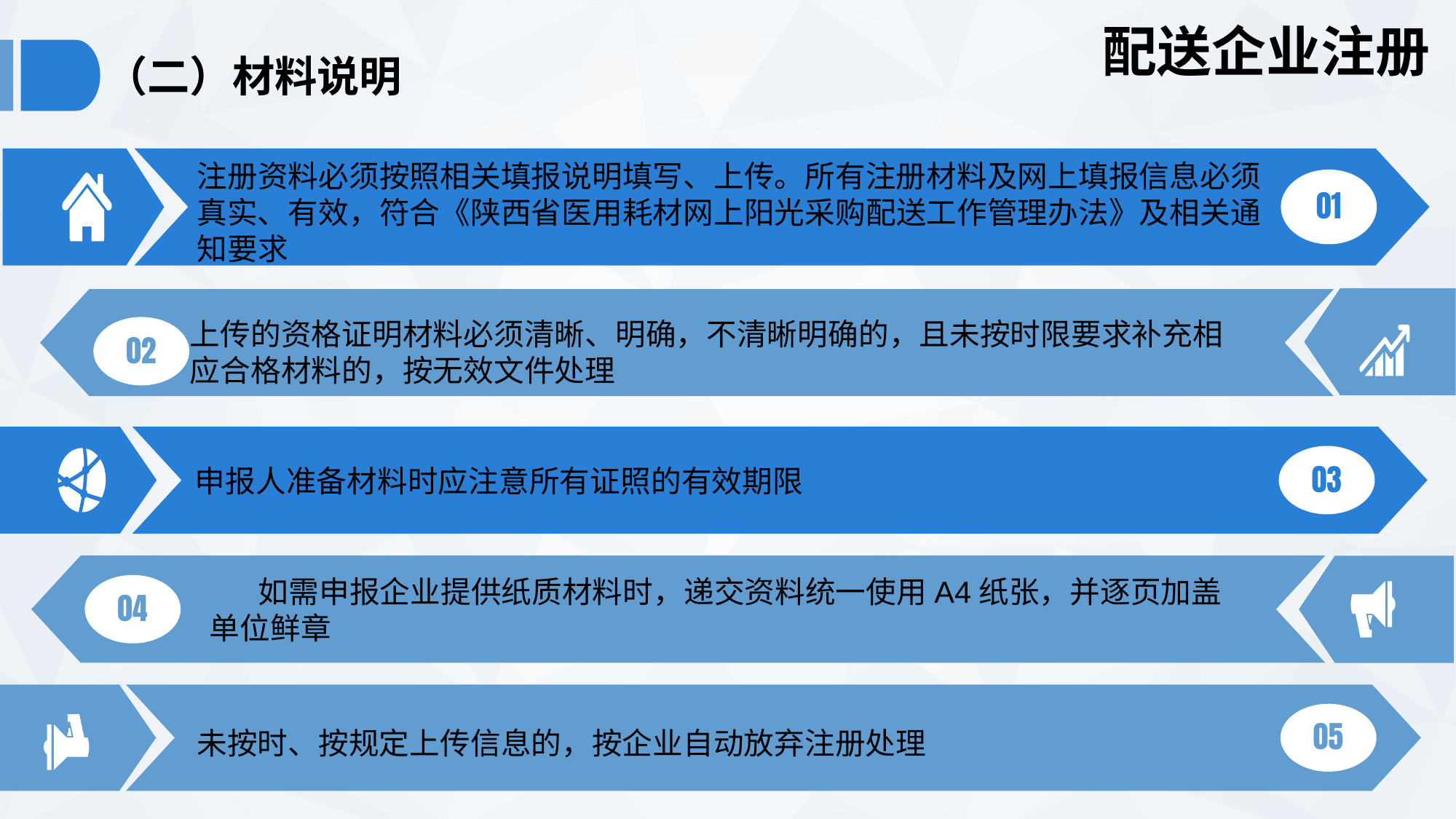

配送企业注册
（二）材料说明

01
注册资料必须按照相关填报说明填写、上传。所有注册材料及网上填报信息必须真实、有效，符合《陕西省医用耗材网上阳光采购配送工作管理办法》及相关通知要求

02
上传的资格证明材料必须清晰、明确，不清晰明确的，且未按时限要求补充相应合格材料的，按无效文件处理

03
申报人准备材料时应注意所有证照的有效期限

04

如需申报企业提供纸质材料时，递交资料统一使用A4纸张，并逐页加盖单位鲜章

未按时、按规定上传信息的，按企业自动放弃注册处理

05